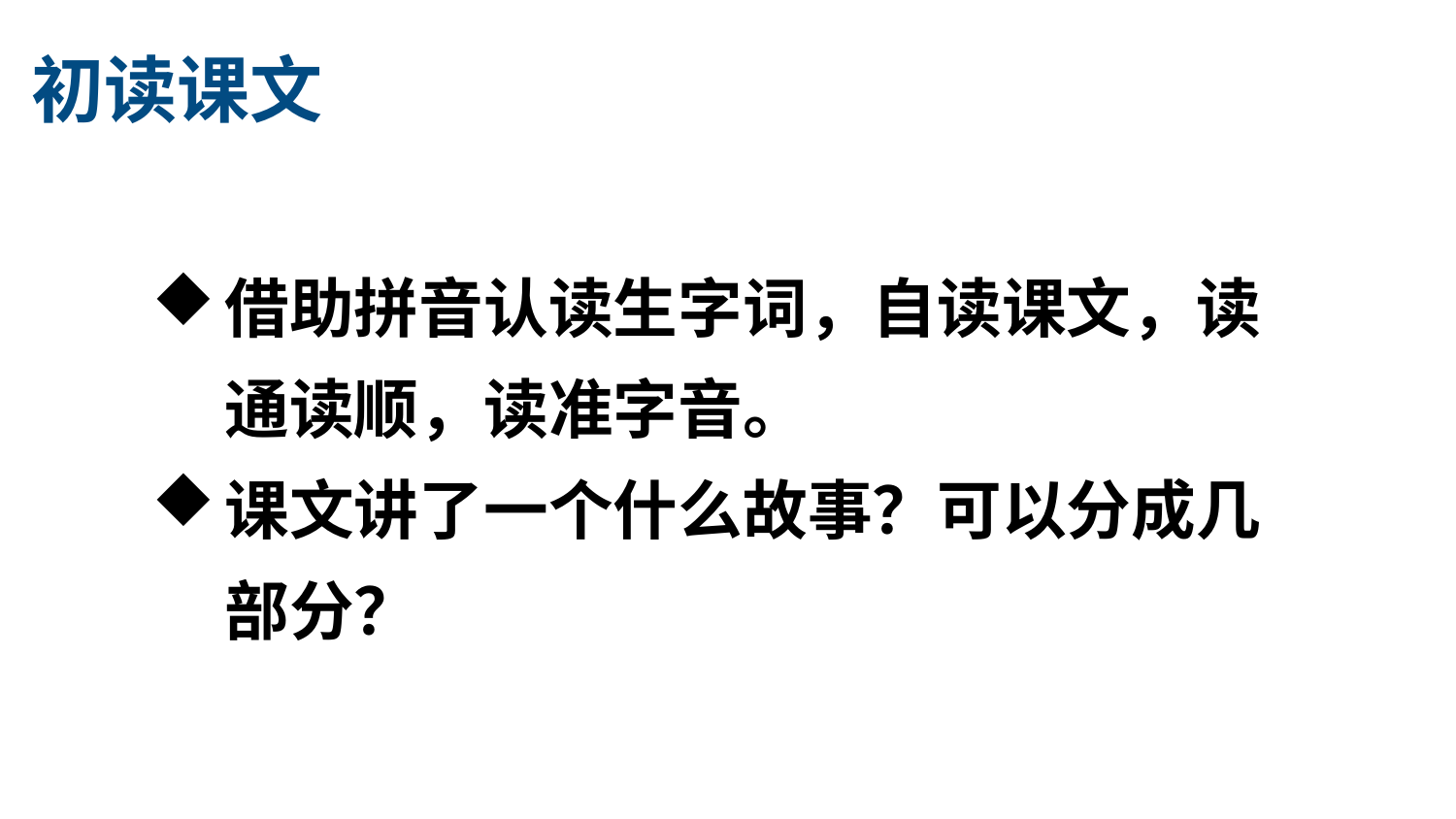

初读课文
借助拼音认读生字词，自读课文，读通读顺，读准字音。
课文讲了一个什么故事？可以分成几部分？